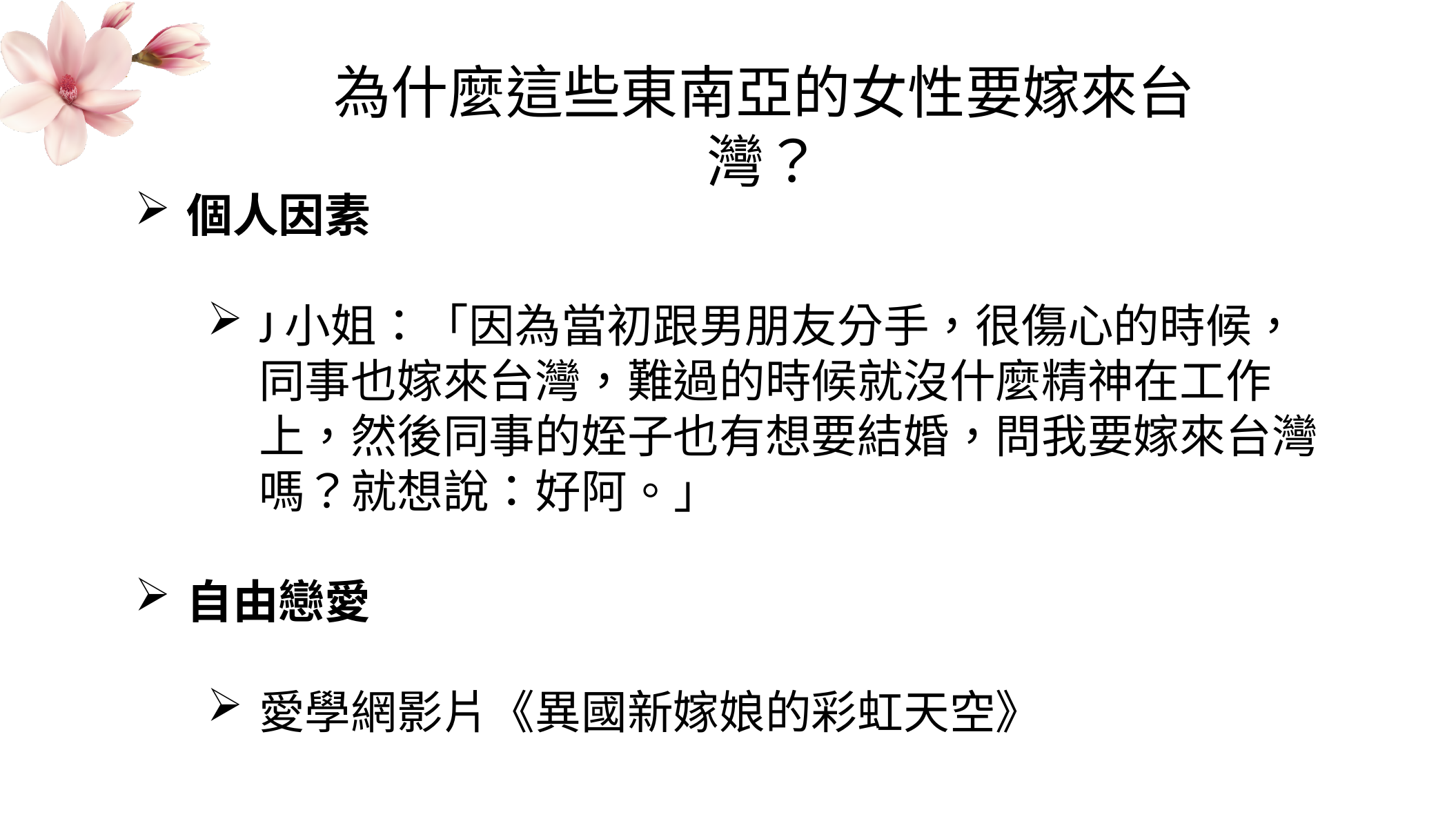

為什麼這些東南亞的女性要嫁來台灣？
個人因素

J小姐：「因為當初跟男朋友分手，很傷心的時候，同事也嫁來台灣，難過的時候就沒什麼精神在工作上，然後同事的姪子也有想要結婚，問我要嫁來台灣嗎？就想說：好阿。」

自由戀愛

愛學網影片《異國新嫁娘的彩虹天空》